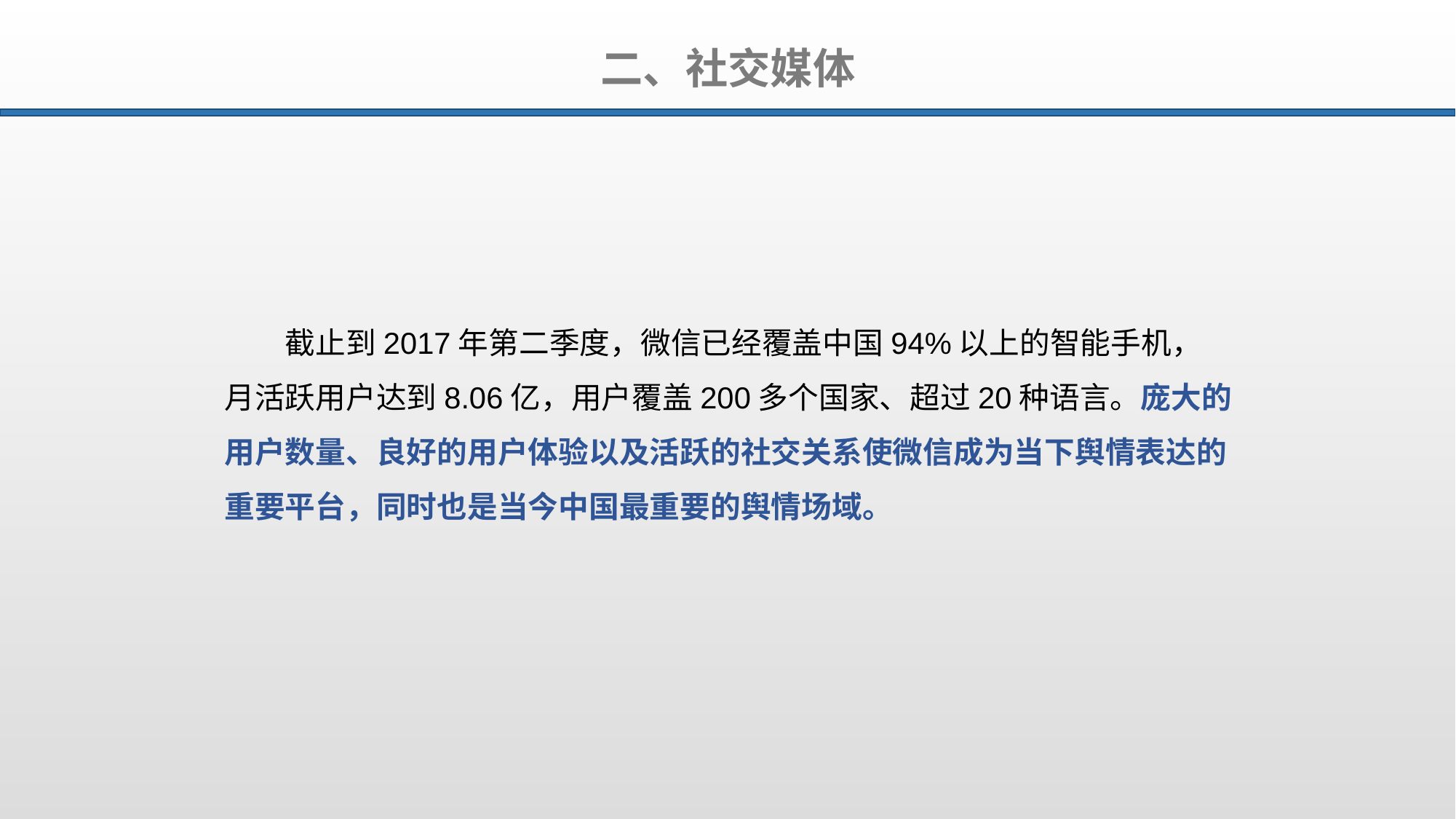

二、社交媒体

截止到2017年第二季度，微信已经覆盖中国94%以上的智能手机，月活跃用户达到8.06亿，用户覆盖200多个国家、超过20种语言。庞大的用户数量、良好的用户体验以及活跃的社交关系使微信成为当下舆情表达的重要平台，同时也是当今中国最重要的舆情场域。